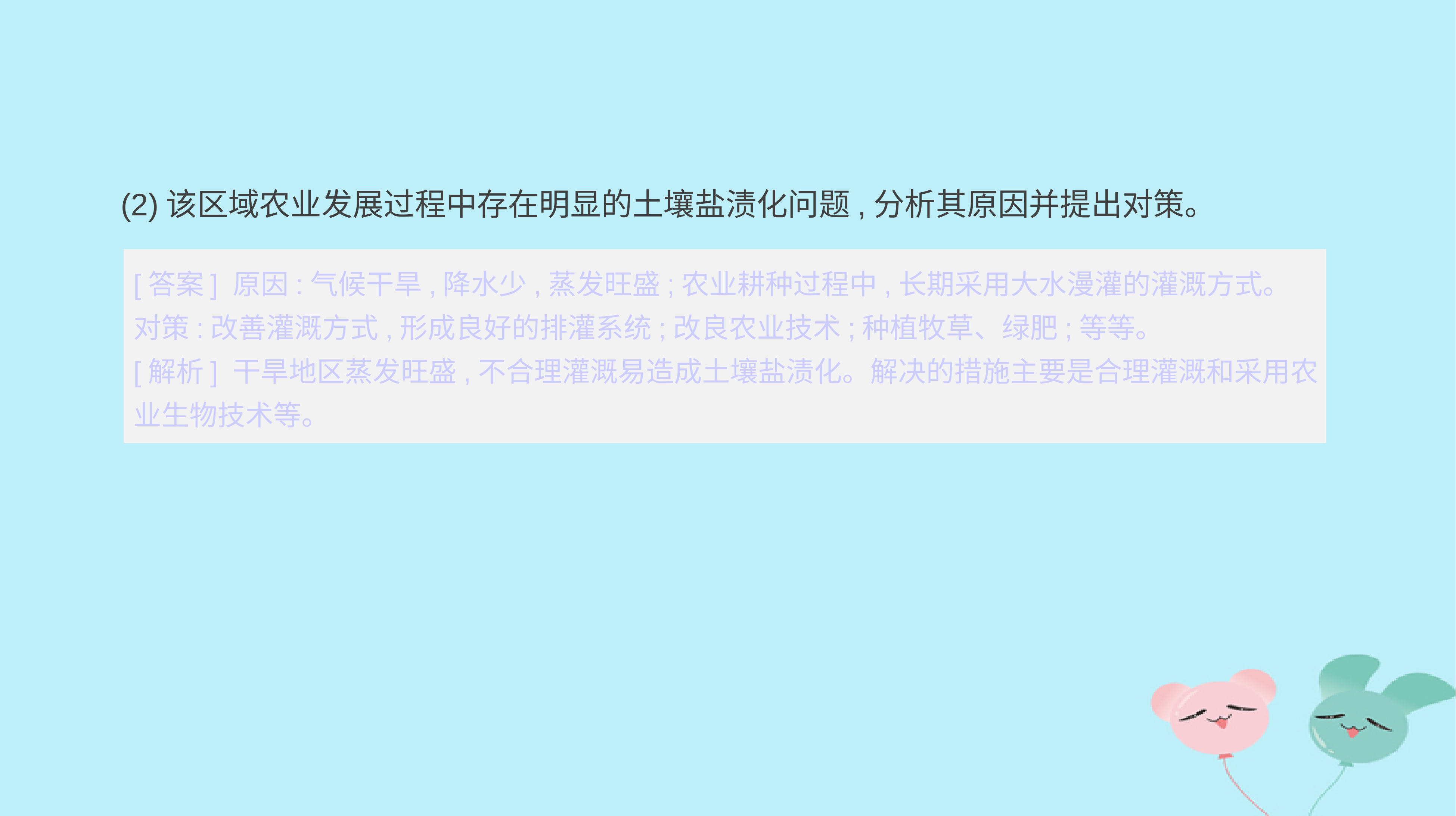

(2)该区域农业发展过程中存在明显的土壤盐渍化问题,分析其原因并提出对策。

[答案] 原因:气候干旱,降水少,蒸发旺盛;农业耕种过程中,长期采用大水漫灌的灌溉方式。 对策:改善灌溉方式,形成良好的排灌系统;改良农业技术;种植牧草、绿肥;等等。
[解析] 干旱地区蒸发旺盛,不合理灌溉易造成土壤盐渍化。解决的措施主要是合理灌溉和采用农业生物技术等。